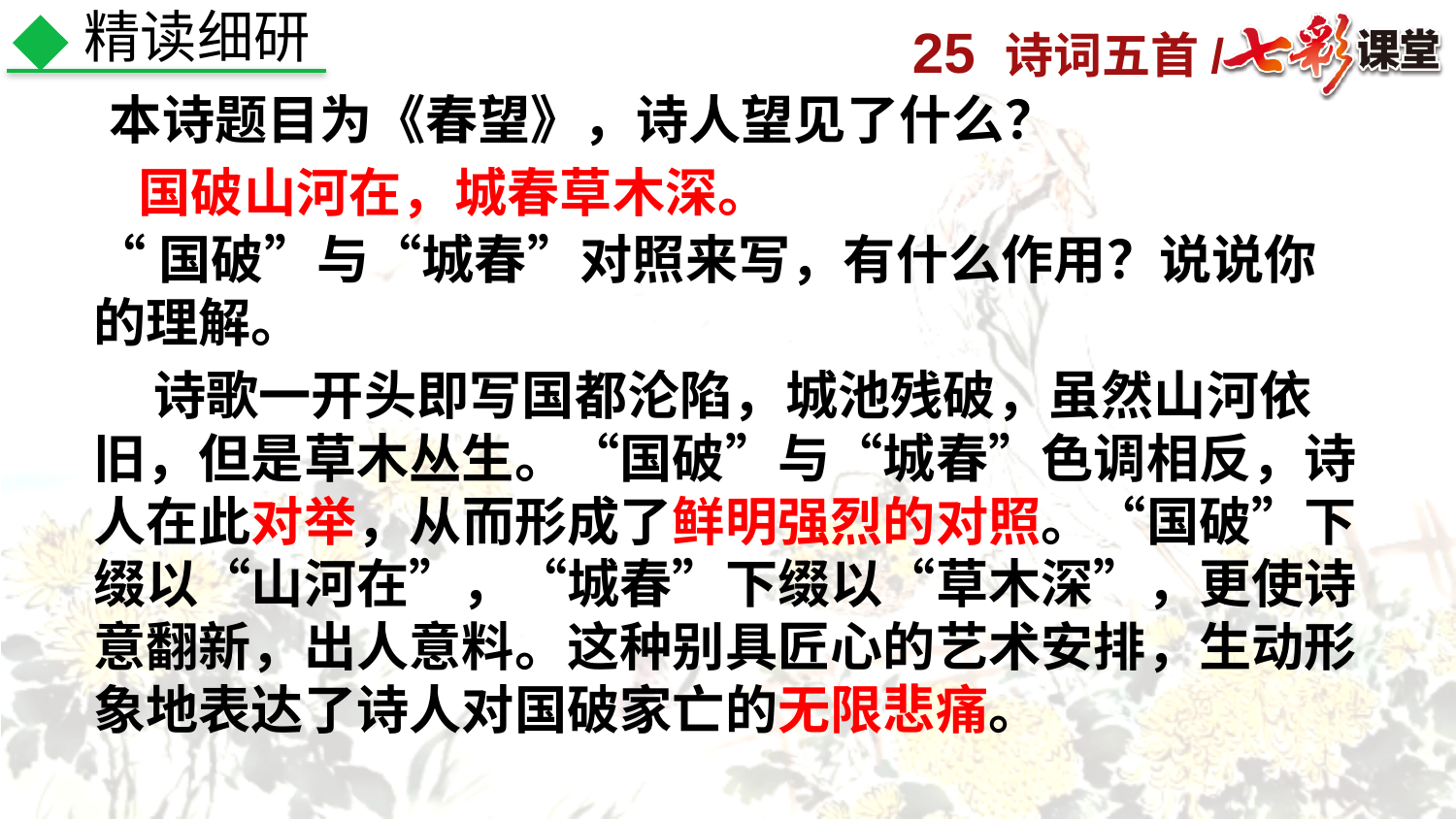

精读细研

本诗题目为《春望》，诗人望见了什么？
国破山河在，城春草木深。
“国破”与“城春”对照来写，有什么作用？说说你的理解。
    诗歌一开头即写国都沦陷，城池残破，虽然山河依旧，但是草木丛生。“国破”与“城春”色调相反，诗人在此对举，从而形成了鲜明强烈的对照。“国破”下缀以“山河在”，“城春”下缀以“草木深”，更使诗意翻新，出人意料。这种别具匠心的艺术安排，生动形象地表达了诗人对国破家亡的无限悲痛。